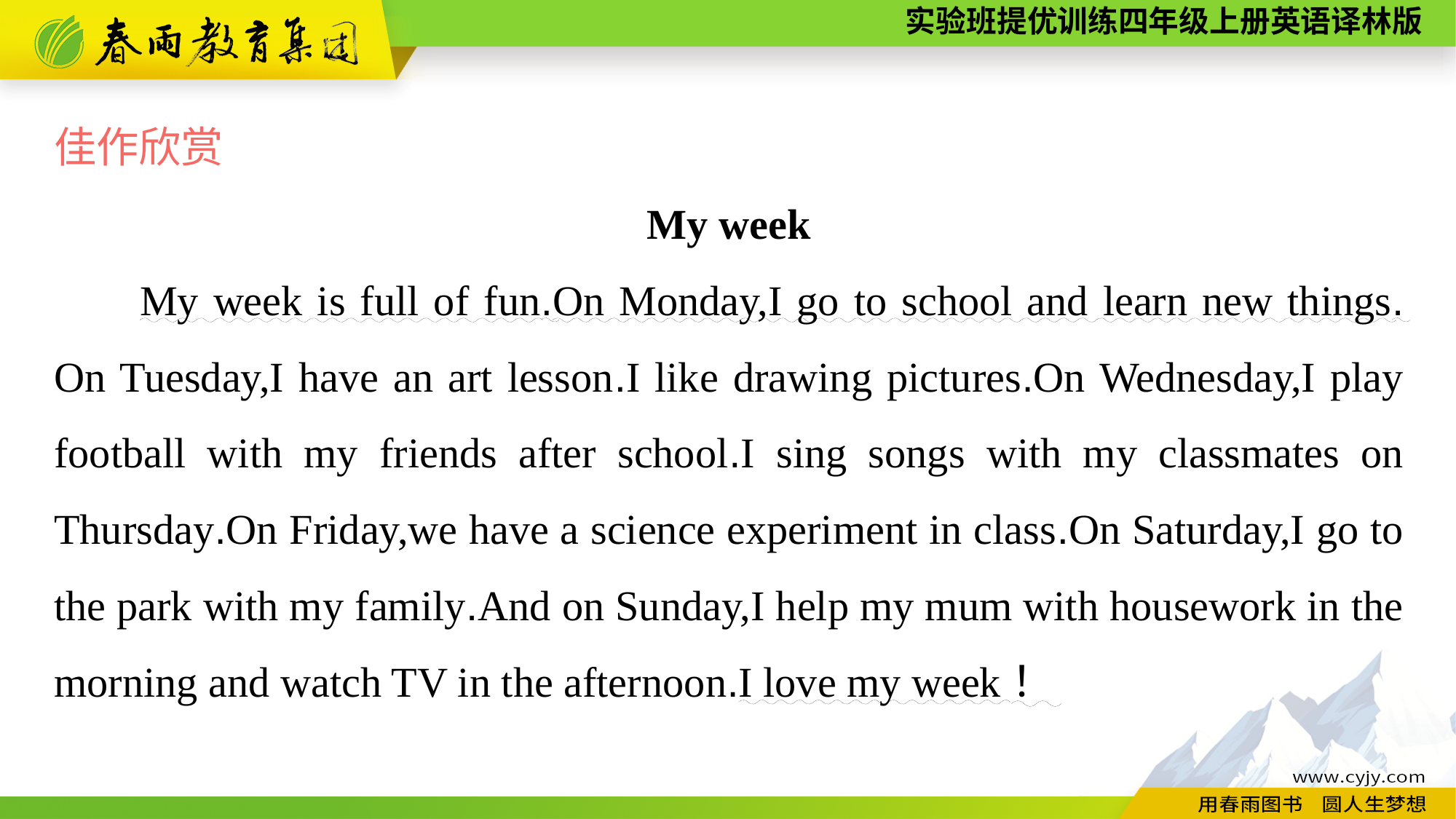

佳作欣赏
My week
My week is full of fun.On Monday,I go to school and learn new things. On Tuesday,I have an art lesson.I like drawing pictures.On Wednesday,I play football with my friends after school.I sing songs with my classmates on Thursday.On Friday,we have a science experiment in class.On Saturday,I go to the park with my family.And on Sunday,I help my mum with housework in the morning and watch TV in the afternoon.I love my week！